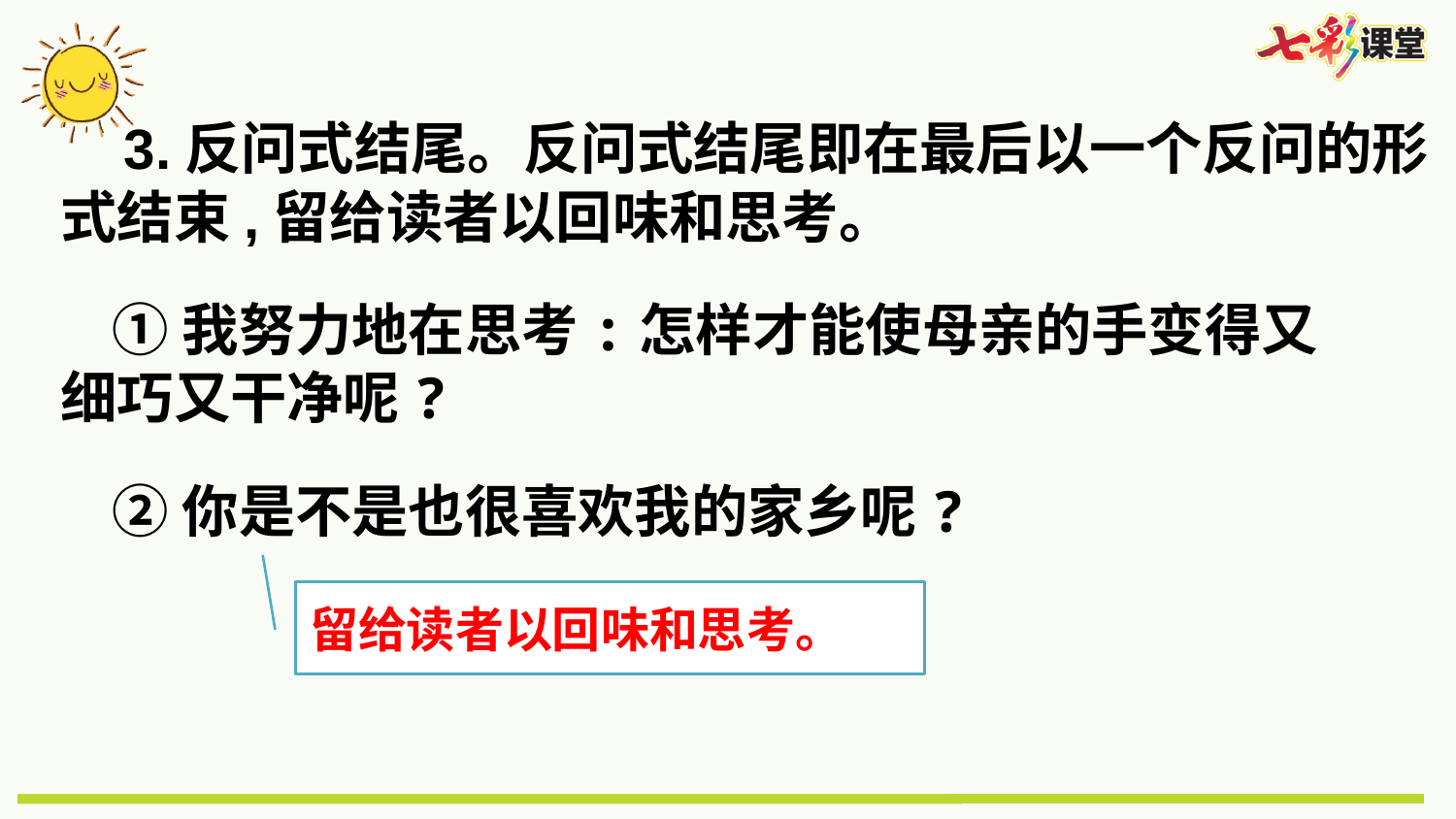

3.反问式结尾。反问式结尾即在最后以一个反问的形式结束,留给读者以回味和思考。
    ①我努力地在思考:怎样才能使母亲的手变得又细巧又干净呢?
    ②你是不是也很喜欢我的家乡呢?
留给读者以回味和思考。